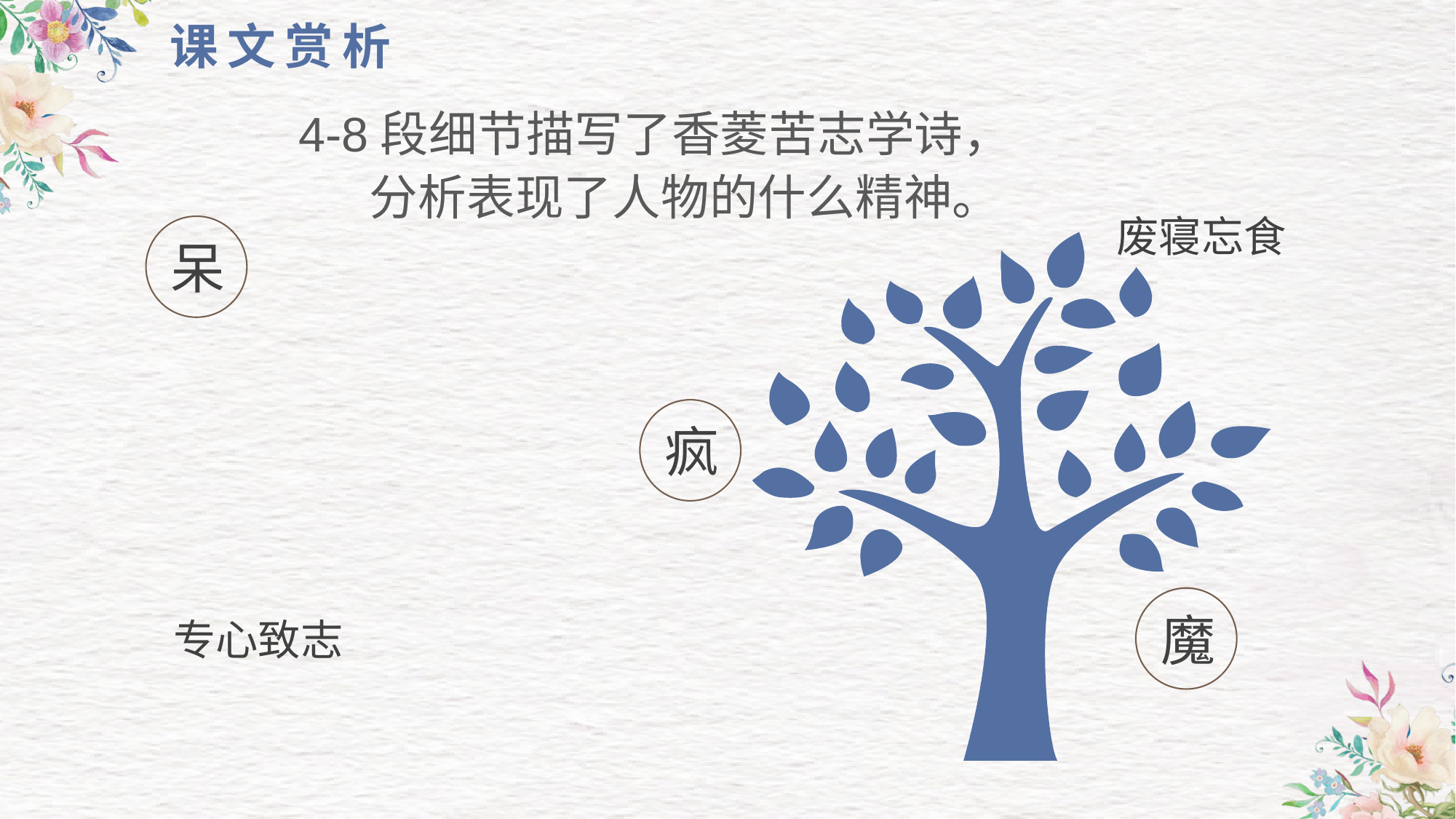

课文赏析
4-8段细节描写了香菱苦志学诗，
分析表现了人物的什么精神。
废寝忘食

呆

疯

魔
专心致志